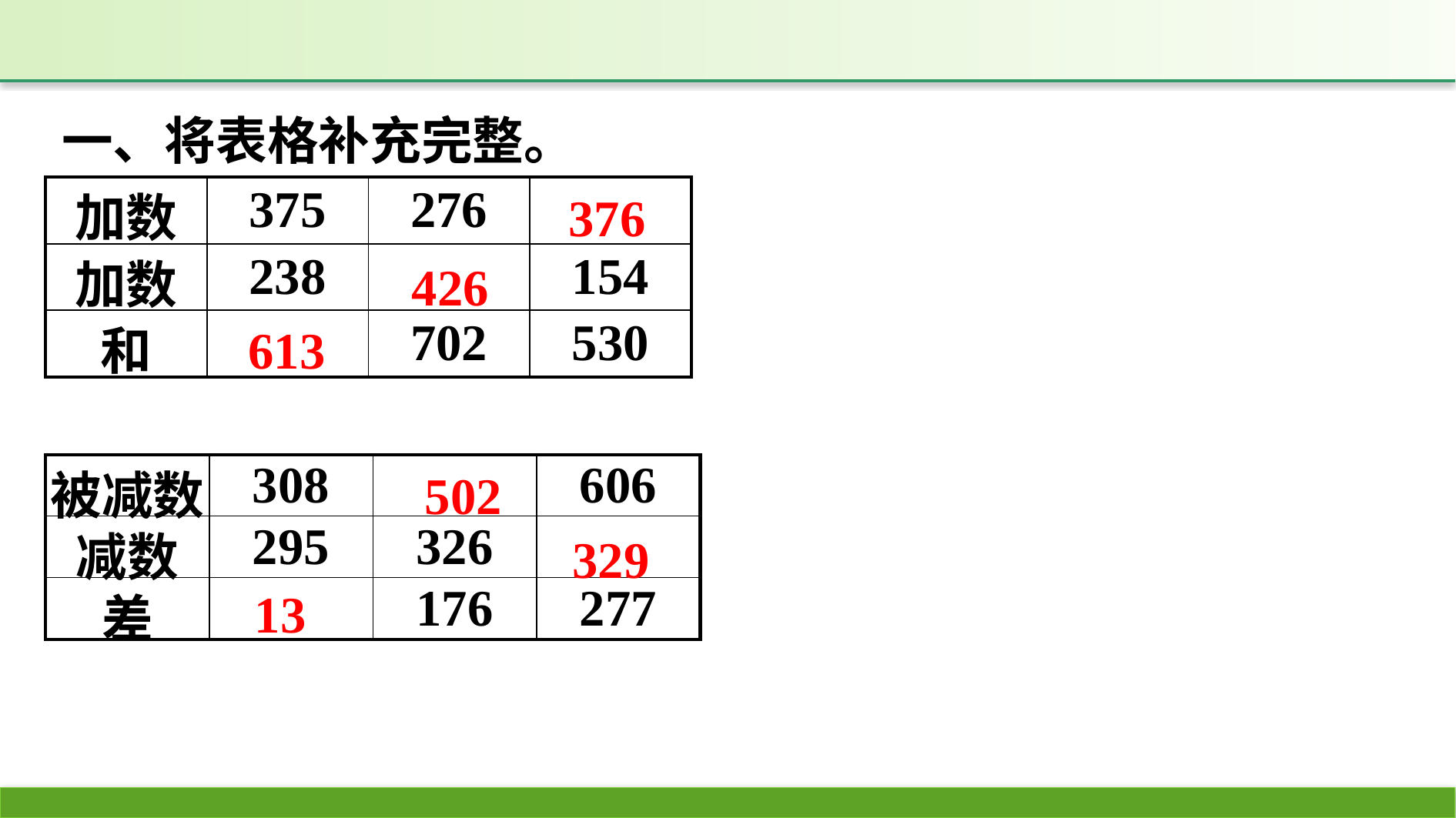

一、将表格补充完整。
376
| 加数 | 375 | 276 |  |
| --- | --- | --- | --- |
| 加数 | 238 |  | 154 |
| 和 |  | 702 | 530 |
426
613
502
| 被减数 | 308 |  | 606 |
| --- | --- | --- | --- |
| 减数 | 295 | 326 |  |
| 差 |  | 176 | 277 |
329
13